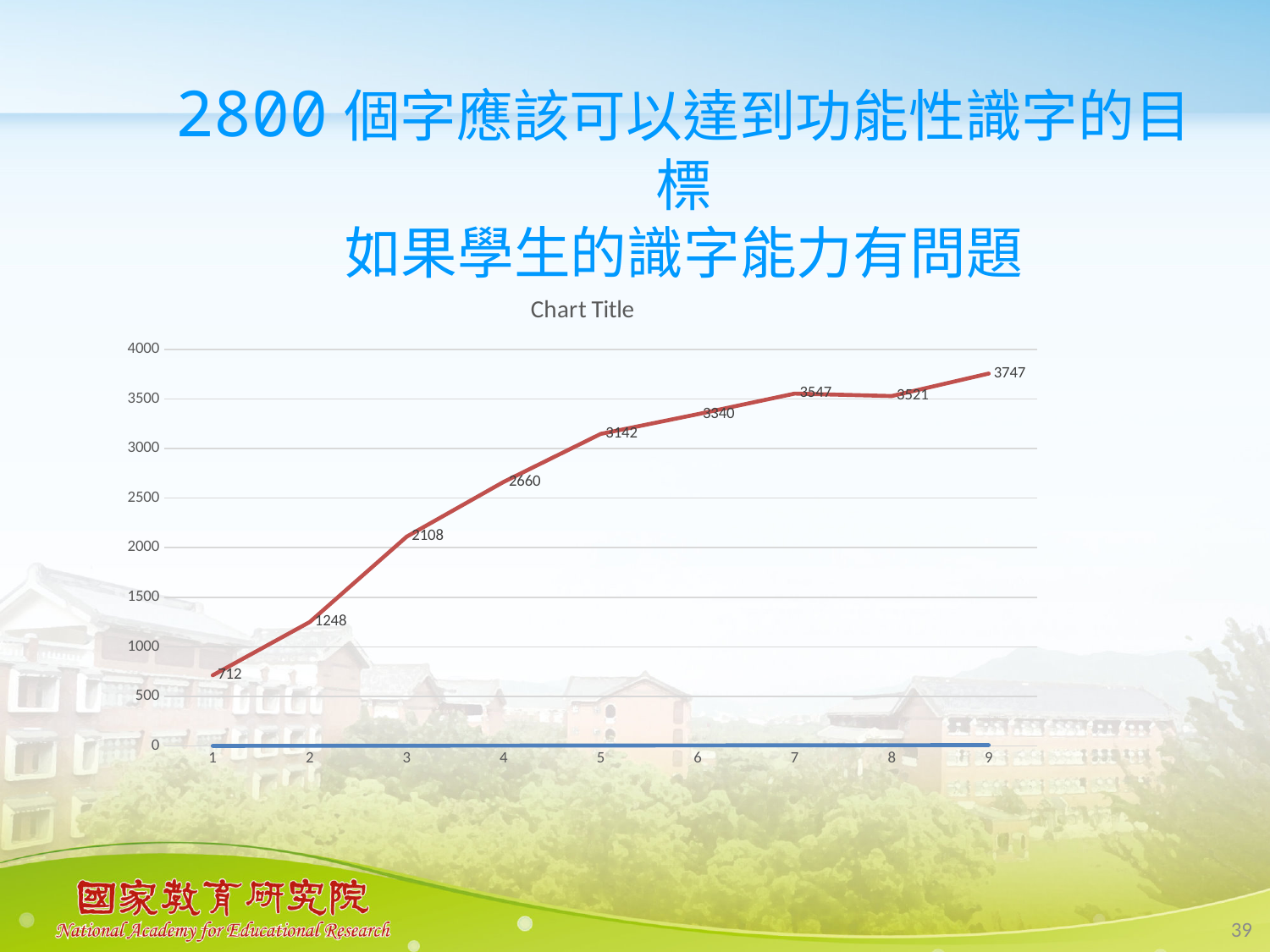

#
2800個字應該可以達到功能性識字的目標
如果學生的識字能力有問題

### Chart:

| Category |  |  |
|---|---|---|
39